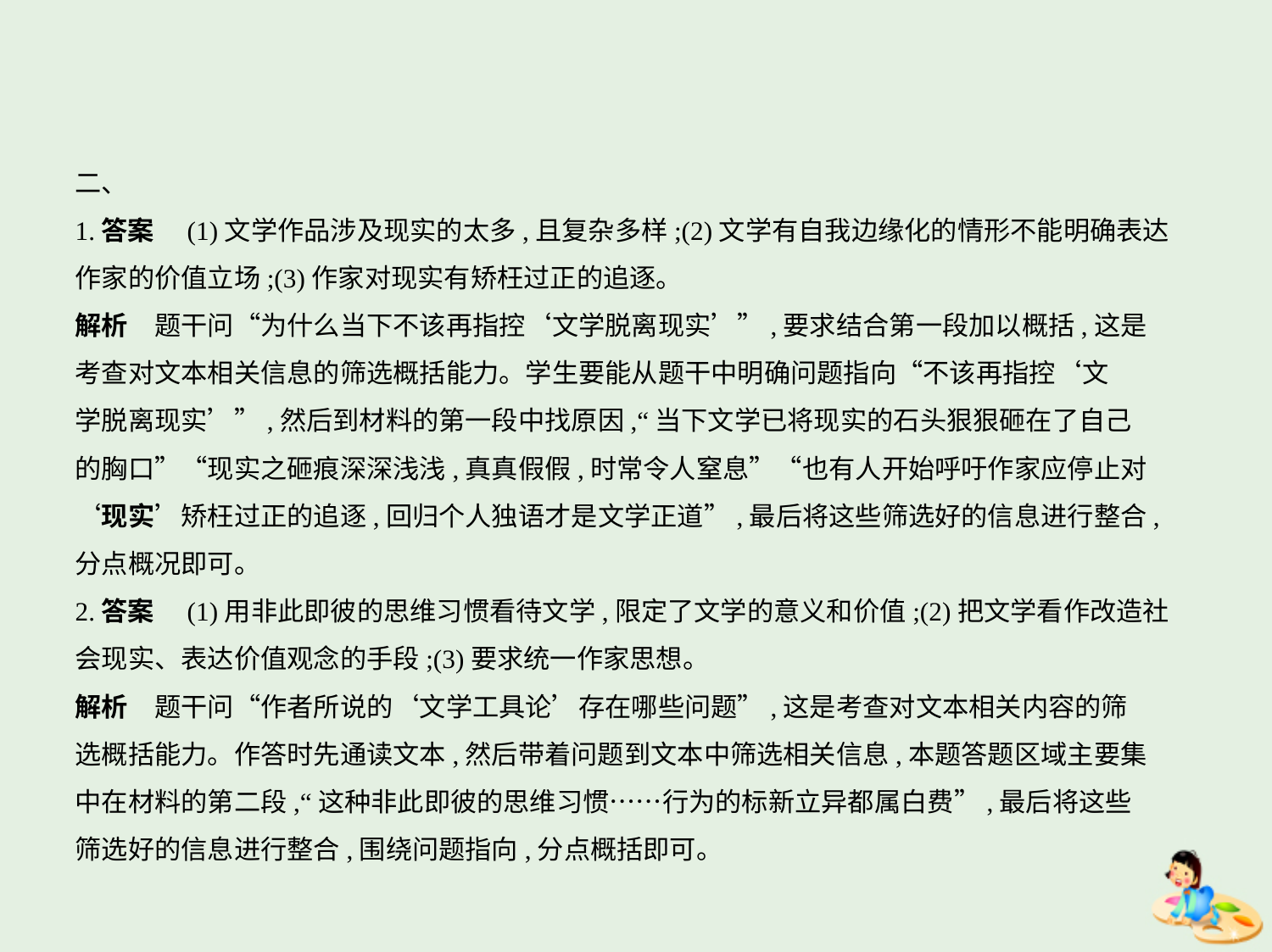

二、
1.答案　(1)文学作品涉及现实的太多,且复杂多样;(2)文学有自我边缘化的情形不能明确表达
作家的价值立场;(3)作家对现实有矫枉过正的追逐。
解析　题干问“为什么当下不该再指控‘文学脱离现实’”,要求结合第一段加以概括,这是
考查对文本相关信息的筛选概括能力。学生要能从题干中明确问题指向“不该再指控‘文
学脱离现实’”,然后到材料的第一段中找原因,“当下文学已将现实的石头狠狠砸在了自己
的胸口”“现实之砸痕深深浅浅,真真假假,时常令人窒息”“也有人开始呼吁作家应停止对
‘现实’矫枉过正的追逐,回归个人独语才是文学正道”,最后将这些筛选好的信息进行整合,
分点概况即可。
2.答案　(1)用非此即彼的思维习惯看待文学,限定了文学的意义和价值;(2)把文学看作改造社
会现实、表达价值观念的手段;(3)要求统一作家思想。
解析　题干问“作者所说的‘文学工具论’存在哪些问题”,这是考查对文本相关内容的筛
选概括能力。作答时先通读文本,然后带着问题到文本中筛选相关信息,本题答题区域主要集
中在材料的第二段,“这种非此即彼的思维习惯……行为的标新立异都属白费”,最后将这些
筛选好的信息进行整合,围绕问题指向,分点概括即可。